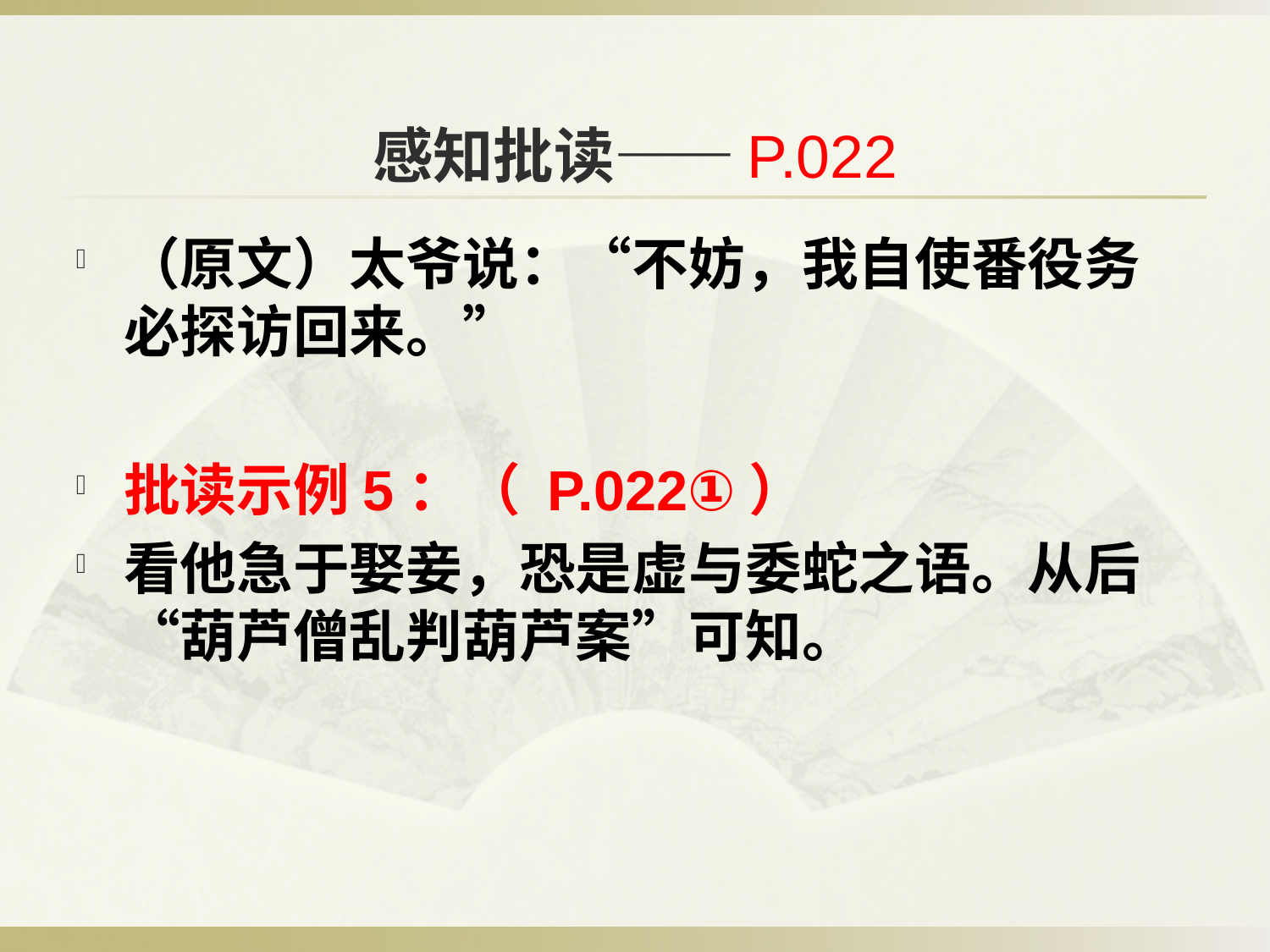

# 感知批读——P.022
（原文）太爷说：“不妨，我自使番役务必探访回来。”

批读示例5：（ P.022①）
看他急于娶妾，恐是虚与委蛇之语。从后“葫芦僧乱判葫芦案”可知。